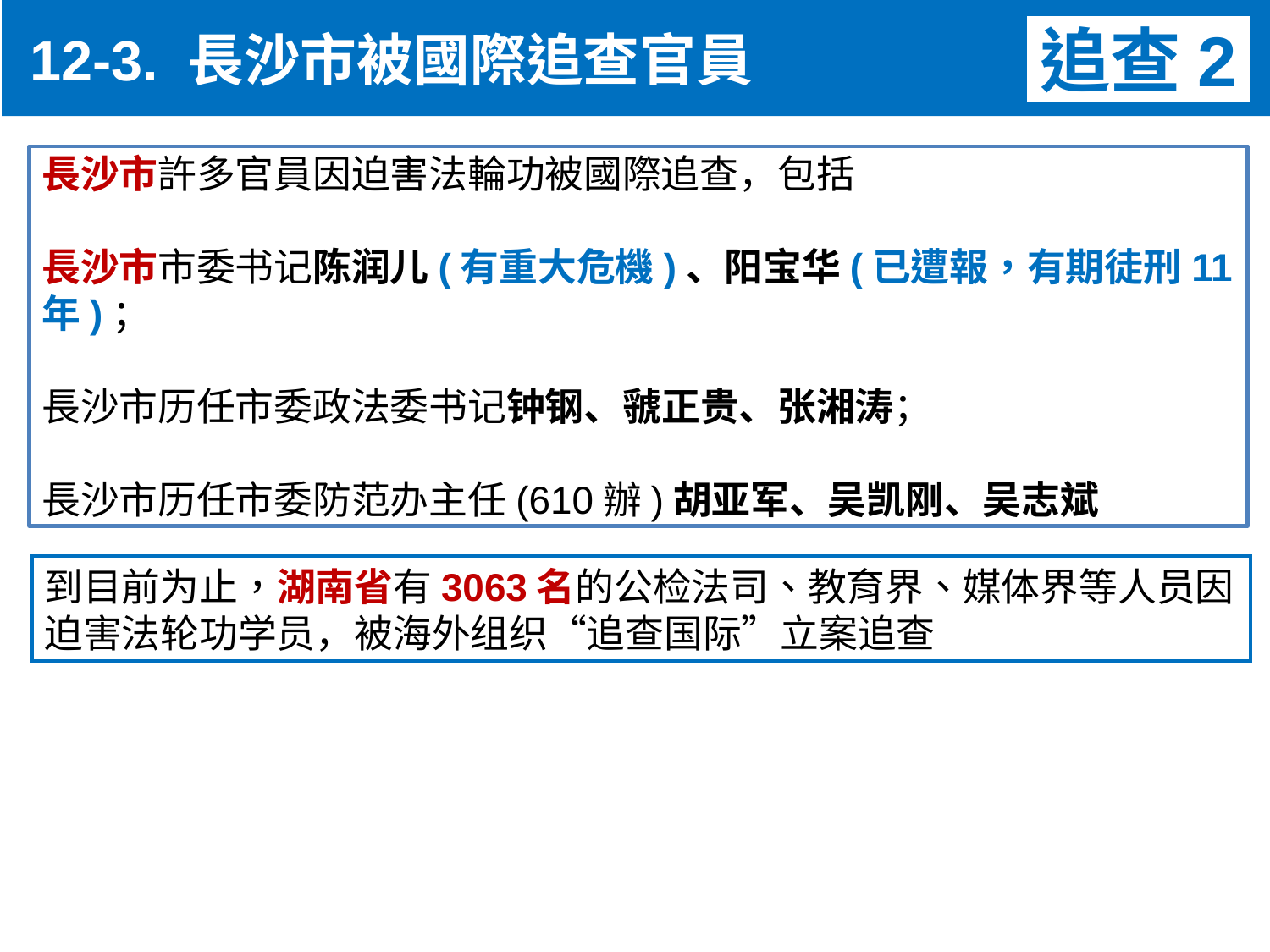

12-3. 長沙市被國際追查官員
追查2
長沙市許多官員因迫害法輪功被國際追查，包括

長沙市市委书记陈润儿(有重大危機)、阳宝华(已遭報，有期徒刑11年)；

長沙市历任市委政法委书记钟钢、虢正贵、张湘涛；

長沙市历任市委防范办主任(610辦)胡亚军、吴凯刚、吴志斌
到目前为止，湖南省有3063名的公检法司、教育界、媒体界等人员因迫害法轮功学员，被海外组织“追查国际”立案追查